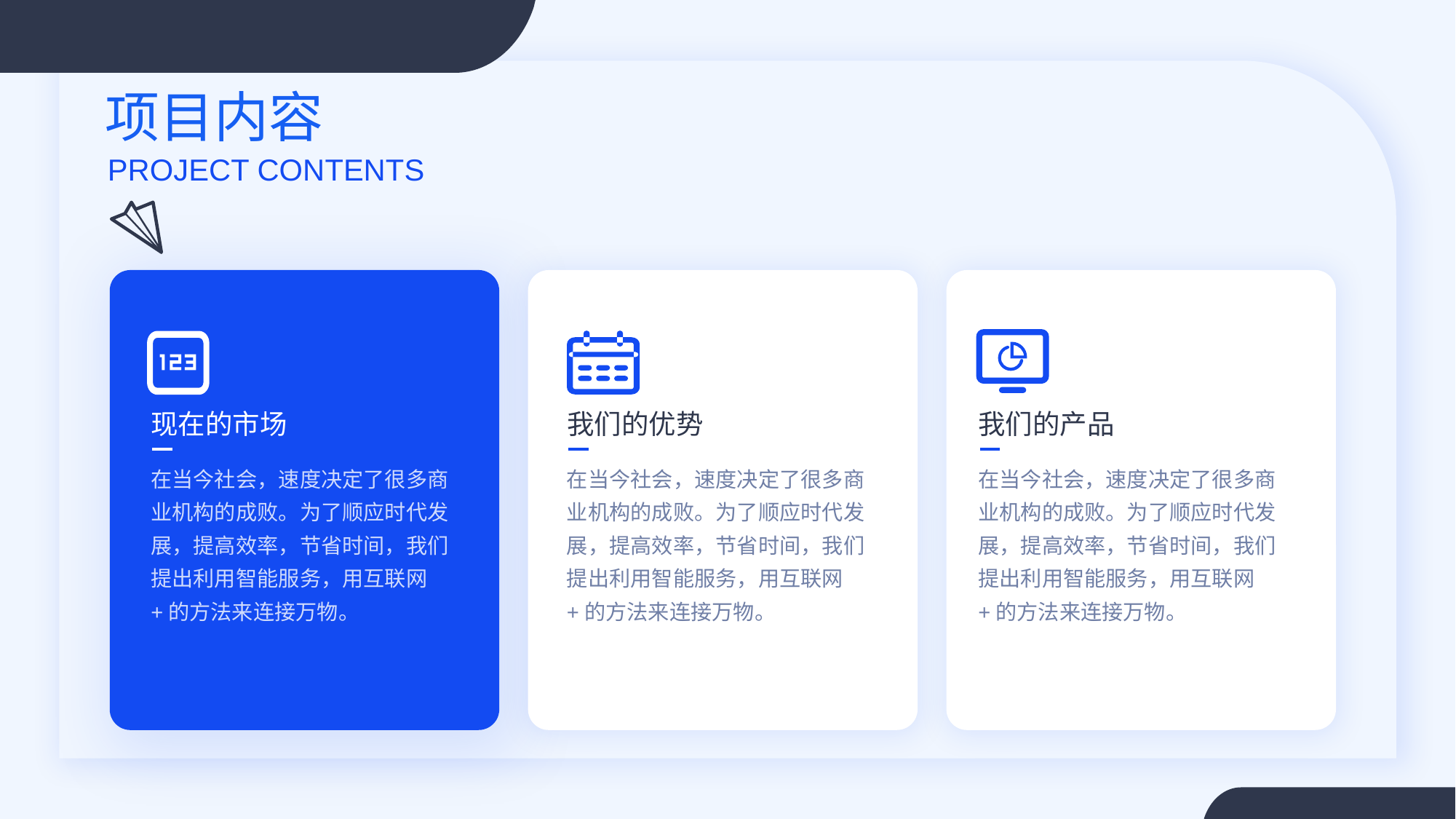

项目内容
PROJECT CONTENTS

现在的市场
我们的优势
我们的产品
在当今社会，速度决定了很多商业机构的成败。为了顺应时代发展，提高效率，节省时间，我们提出利用智能服务，用互联网+的方法来连接万物。
在当今社会，速度决定了很多商业机构的成败。为了顺应时代发展，提高效率，节省时间，我们提出利用智能服务，用互联网+的方法来连接万物。
在当今社会，速度决定了很多商业机构的成败。为了顺应时代发展，提高效率，节省时间，我们提出利用智能服务，用互联网+的方法来连接万物。